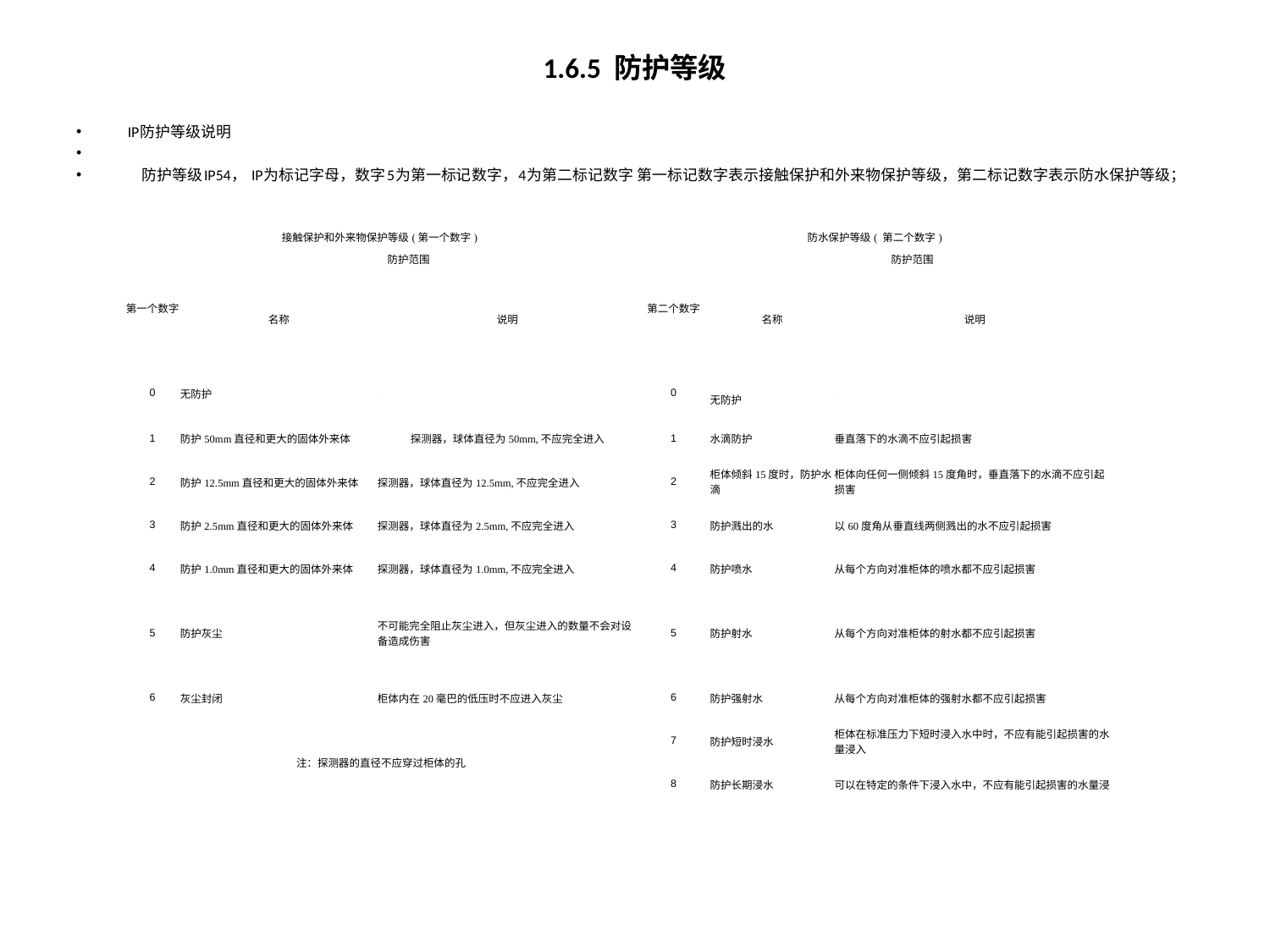

# 1.6.5 防护等级
IP防护等级说明

    防护等级IP54， IP为标记字母，数字5为第一标记数字，4为第二标记数字 第一标记数字表示接触保护和外来物保护等级，第二标记数字表示防水保护等级；

| 接触保护和外来物保护等级(第一个数字) |  |  | 防水保护等级( 第二个数字) |  |  |
| --- | --- | --- | --- | --- | --- |
| 第一个数字 | 防护范围 |  | 第二个数字 | 防护范围 |  |
|  | 名称 | 说明 |  | 名称 | 说明 |
| 0 | 无防护 | - | 0 | 无防护 | - |
| 1 | 防护50mm直径和更大的固体外来体 | 探测器，球体直径为50mm,不应完全进入 | 1 | 水滴防护 | 垂直落下的水滴不应引起损害 |
| 2 | 防护12.5mm直径和更大的固体外来体 | 探测器，球体直径为12.5mm,不应完全进入 | 2 | 柜体倾斜15度时，防护水滴 | 柜体向任何一侧倾斜15度角时，垂直落下的水滴不应引起损害 |
| 3 | 防护2.5mm直径和更大的固体外来体 | 探测器，球体直径为2.5mm,不应完全进入 | 3 | 防护溅出的水 | 以60度角从垂直线两侧溅出的水不应引起损害 |
| 4 | 防护1.0mm直径和更大的固体外来体 | 探测器，球体直径为1.0mm,不应完全进入 | 4 | 防护喷水 | 从每个方向对准柜体的喷水都不应引起损害 |
| 5 | 防护灰尘 | 不可能完全阻止灰尘进入，但灰尘进入的数量不会对设备造成伤害 | 5 | 防护射水 | 从每个方向对准柜体的射水都不应引起损害 |
| 6 | 灰尘封闭 | 柜体内在20毫巴的低压时不应进入灰尘 | 6 | 防护强射水 | 从每个方向对准柜体的强射水都不应引起损害 |
| 注：探测器的直径不应穿过柜体的孔 |  |  | 7 | 防护短时浸水 | 柜体在标准压力下短时浸入水中时，不应有能引起损害的水量浸入 |
|  |  |  | 8 | 防护长期浸水 | 可以在特定的条件下浸入水中，不应有能引起损害的水量浸 |